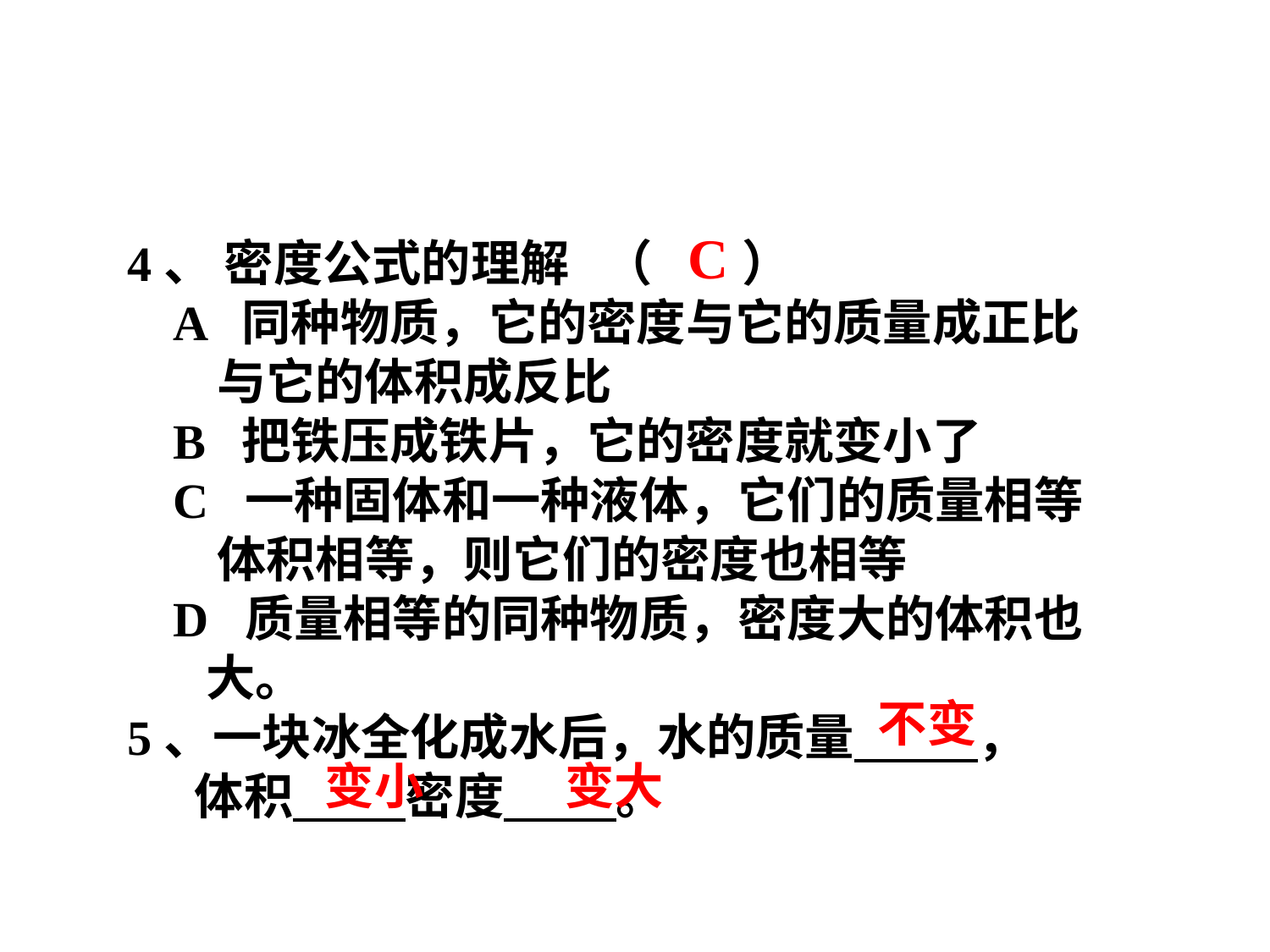

C
4、 密度公式的理解   （        ）
   A  同种物质，它的密度与它的质量成正比
        与它的体积成反比
   B  把铁压成铁片，它的密度就变小了
   C  一种固体和一种液体，它们的质量相等
        体积相等，则它们的密度也相等
   D  质量相等的同种物质，密度大的体积也
       大。
5、一块冰全化成水后，水的质量           ，
      体积          密度          。
不变
变小
变大